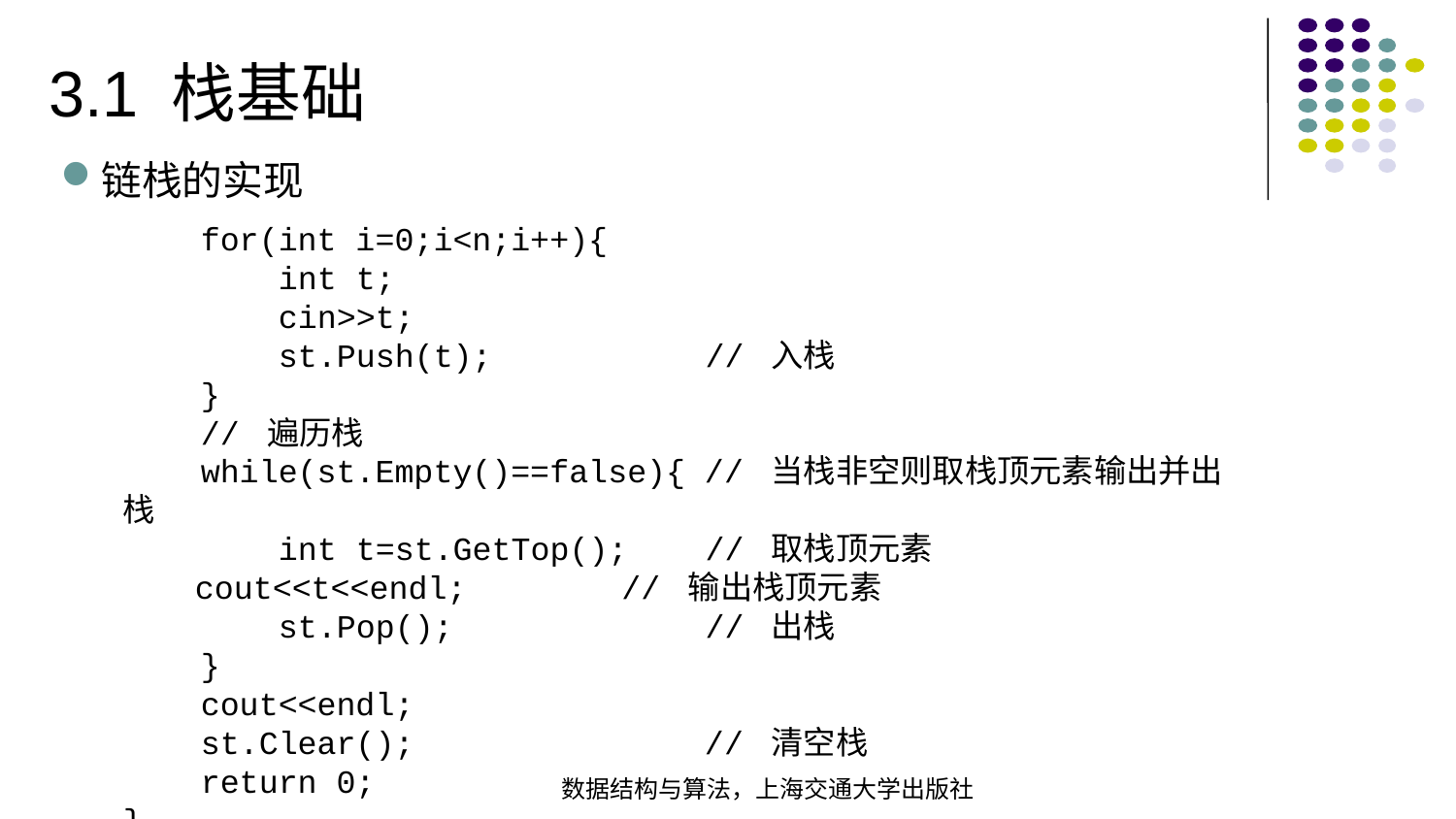

3.1 栈基础
链栈的实现
    for(int i=0;i<n;i++){        int t;        cin>>t;        st.Push(t);           // 入栈     }    // 遍历栈     while(st.Empty()==false){ // 当栈非空则取栈顶元素输出并出栈         int t=st.GetTop();    // 取栈顶元素        cout<<t<<endl;        // 输出栈顶元素         st.Pop();             // 出栈     }    cout<<endl;    st.Clear();               // 清空栈     return 0;
}